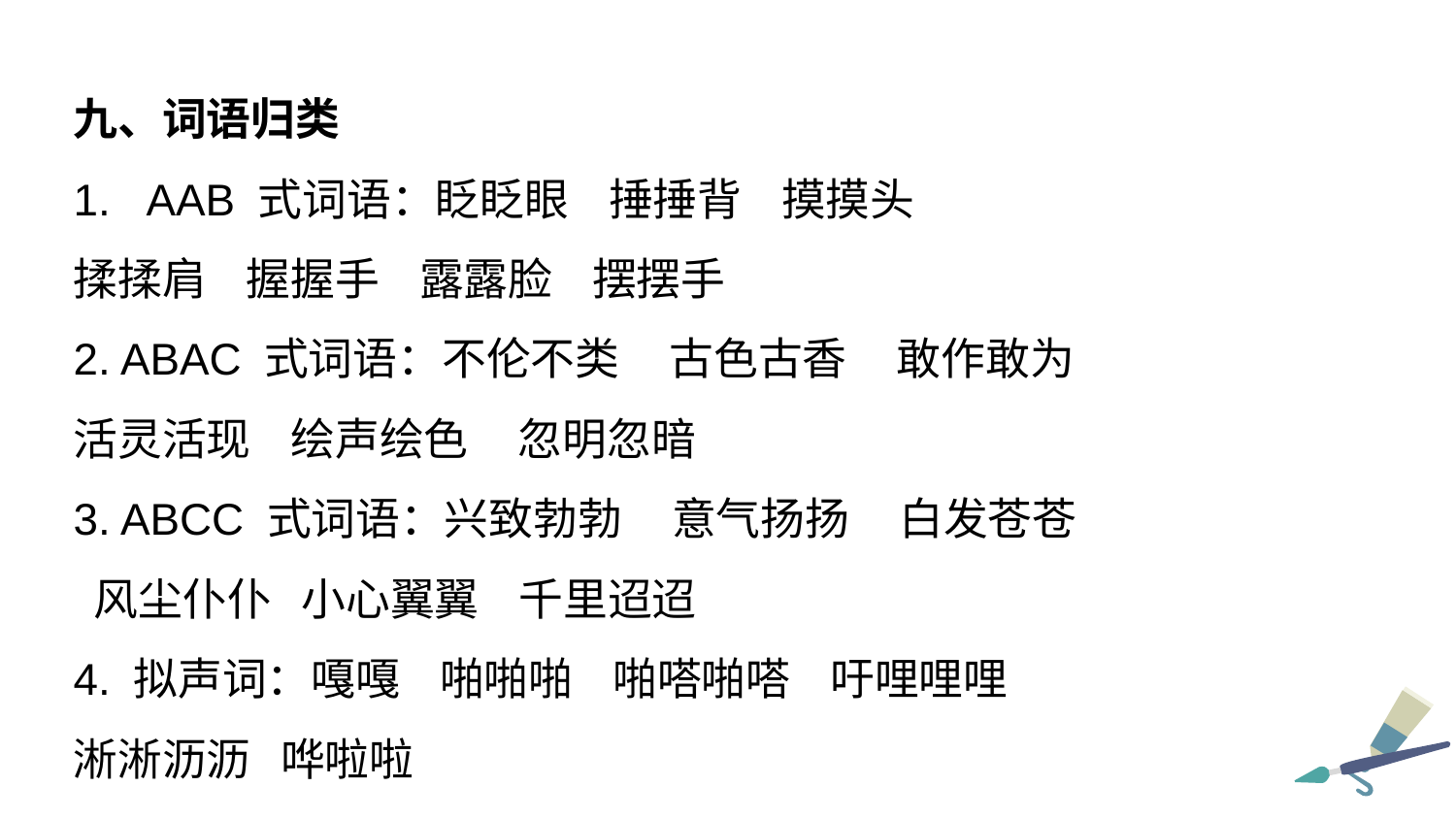

九、词语归类
AAB 式词语：眨眨眼    捶捶背    摸摸头
揉揉肩    握握手    露露脸    摆摆手
2. ABAC 式词语：不伦不类     古色古香     敢作敢为
活灵活现    绘声绘色     忽明忽暗
3. ABCC 式词语：兴致勃勃     意气扬扬     白发苍苍
 风尘仆仆   小心翼翼    千里迢迢
4. 拟声词：嘎嘎    啪啪啪    啪嗒啪嗒    吁哩哩哩
淅淅沥沥   哗啦啦